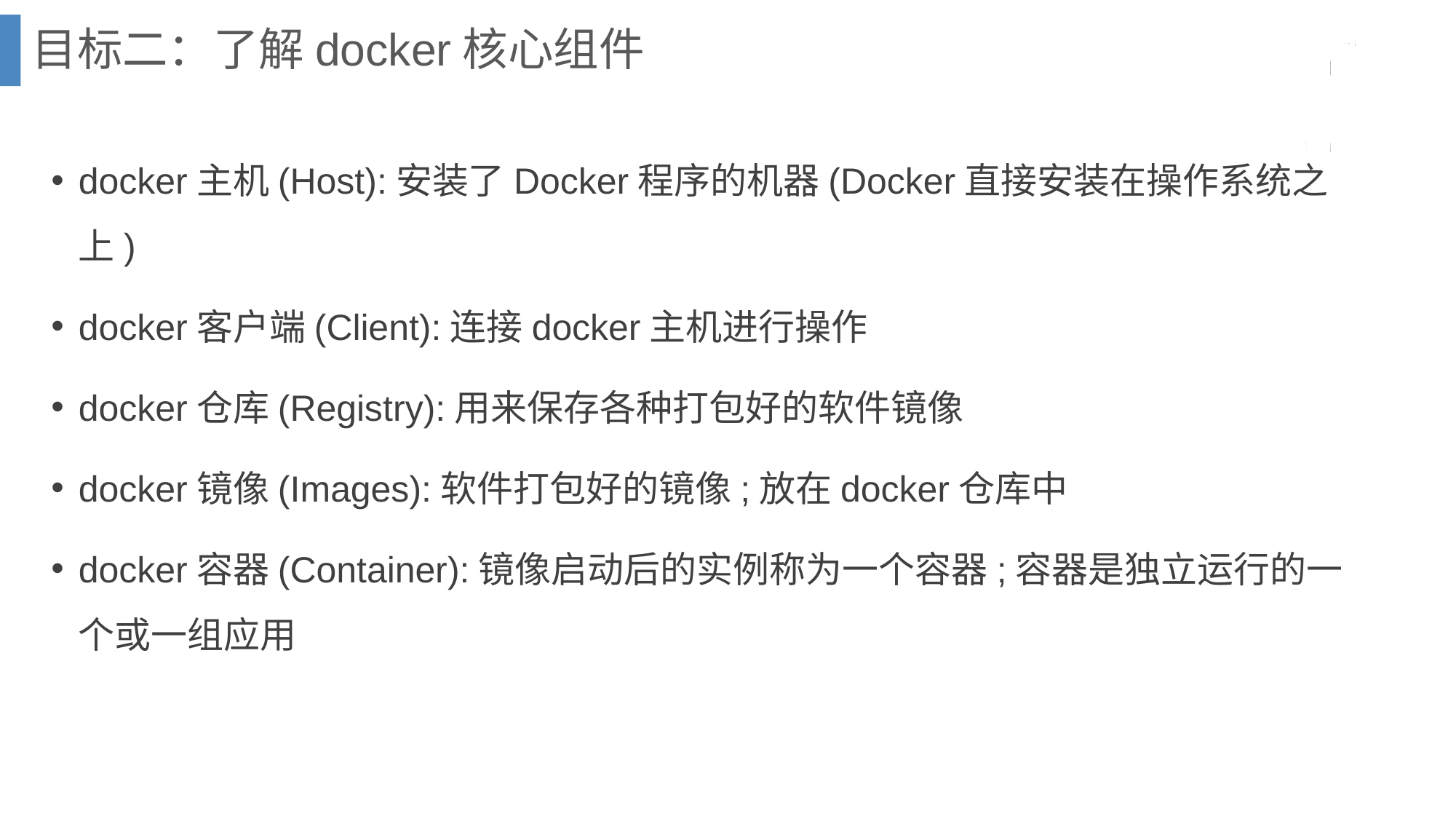

目标二：了解docker核心组件
docker主机(Host):安装了Docker程序的机器(Docker直接安装在操作系统之上)
docker客户端(Client):连接docker主机进行操作
docker仓库(Registry):用来保存各种打包好的软件镜像
docker镜像(Images):软件打包好的镜像;放在docker仓库中
docker容器(Container):镜像启动后的实例称为一个容器;容器是独立运行的一个或一组应用